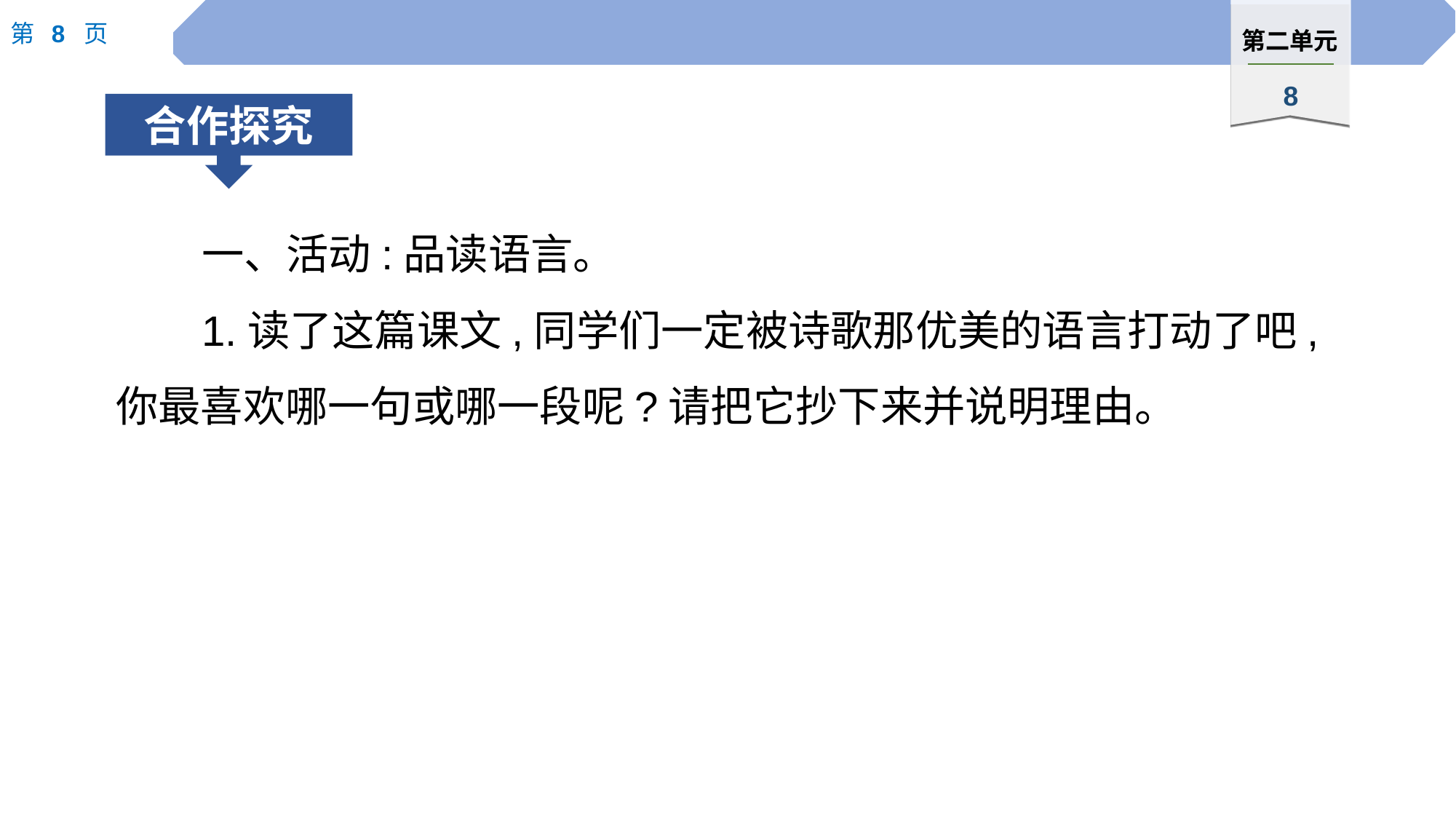

一、活动:品读语言。
1.读了这篇课文,同学们一定被诗歌那优美的语言打动了吧,你最喜欢哪一句或哪一段呢?请把它抄下来并说明理由。